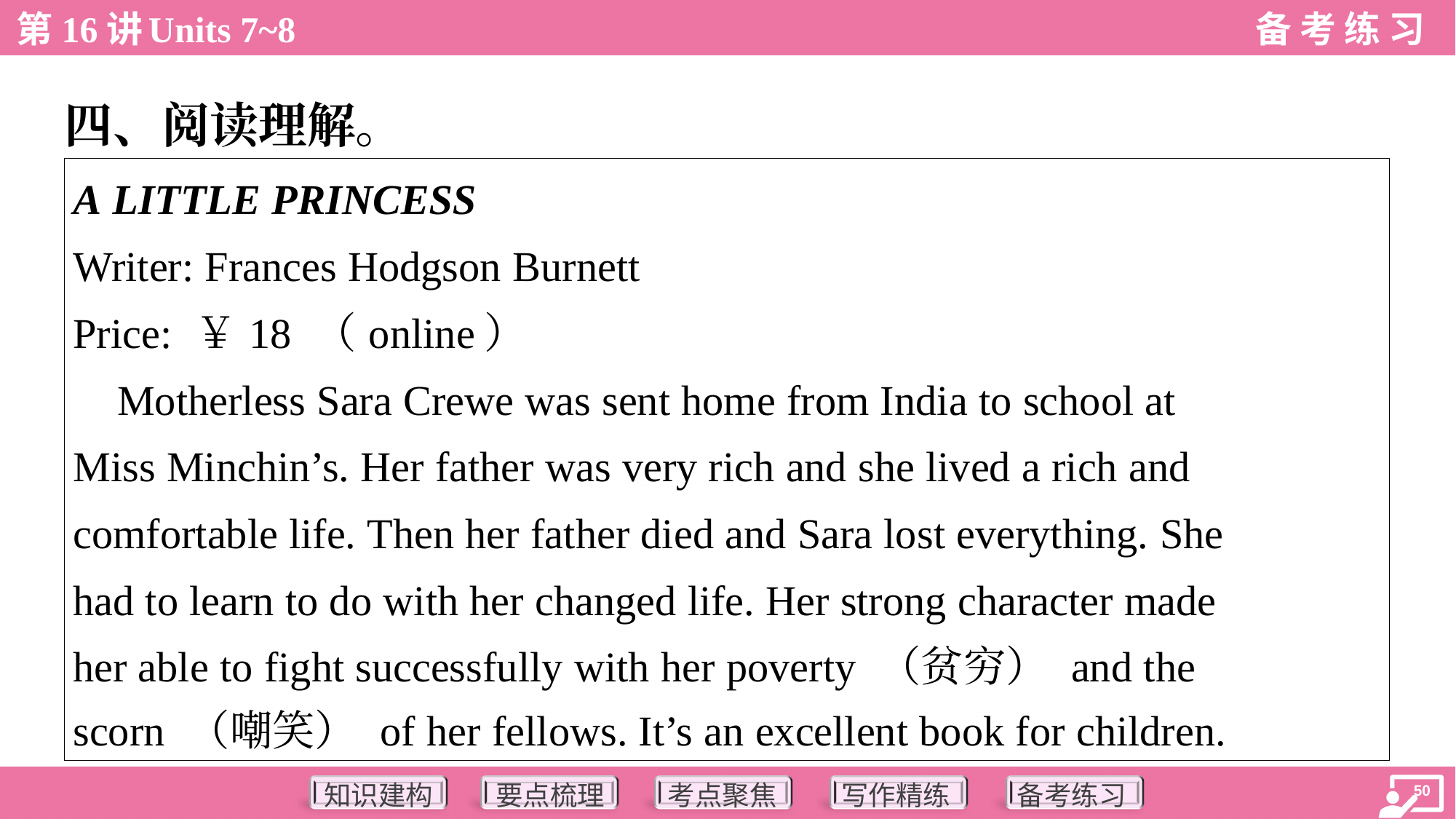

四、阅读理解。
| A LITTLE PRINCESS Writer: Frances Hodgson Burnett Price: ￥18 （online） Motherless Sara Crewe was sent home from India to school at Miss Minchin’s. Her father was very rich and she lived a rich and comfortable life. Then her father died and Sara lost everything. She had to learn to do with her changed life. Her strong character made her able to fight successfully with her poverty （贫穷） and the scorn （嘲笑） of her fellows. It’s an excellent book for children. |
| --- |